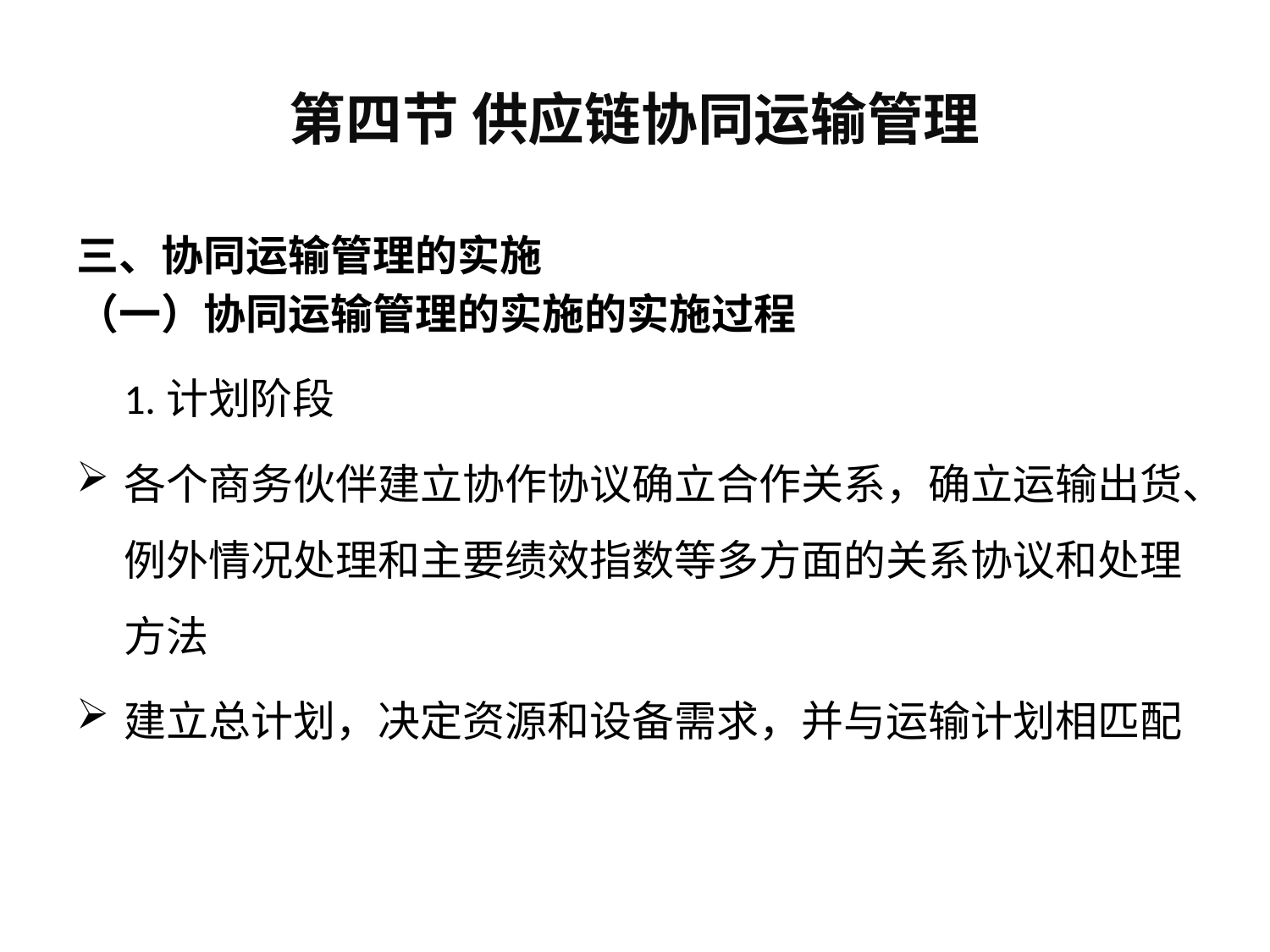

# 第四节 供应链协同运输管理
三、协同运输管理的实施
（一）协同运输管理的实施的实施过程
     1.计划阶段
各个商务伙伴建立协作协议确立合作关系，确立运输出货、例外情况处理和主要绩效指数等多方面的关系协议和处理方法
建立总计划，决定资源和设备需求，并与运输计划相匹配